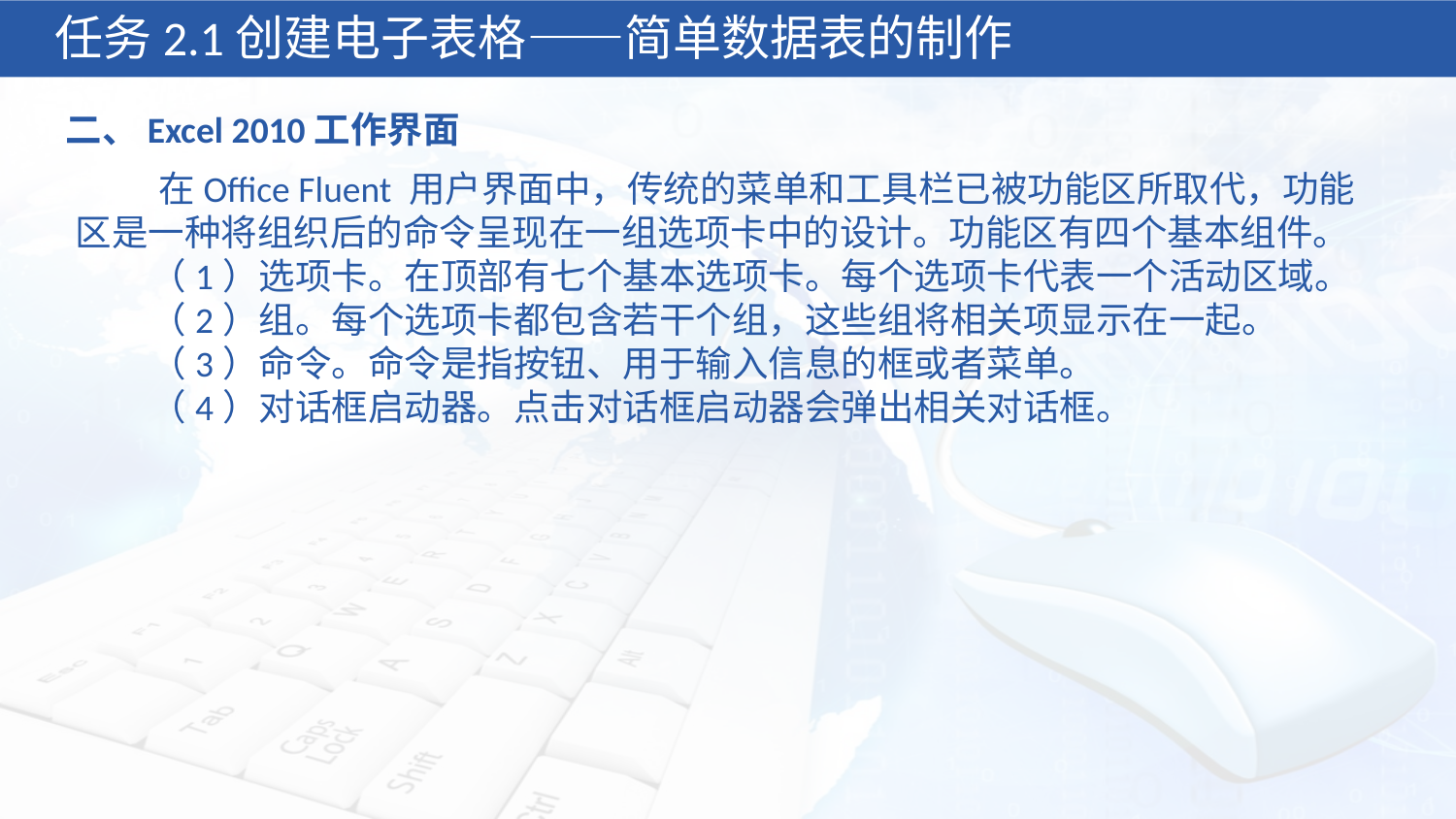

任务2.1创建电子表格——简单数据表的制作
二、Excel 2010工作界面
         在Office Fluent 用户界面中，传统的菜单和工具栏已被功能区所取代，功能区是一种将组织后的命令呈现在一组选项卡中的设计。功能区有四个基本组件。
        （1）选项卡。在顶部有七个基本选项卡。每个选项卡代表一个活动区域。
        （2）组。每个选项卡都包含若干个组，这些组将相关项显示在一起。
        （3）命令。命令是指按钮、用于输入信息的框或者菜单。
        （4）对话框启动器。点击对话框启动器会弹出相关对话框。